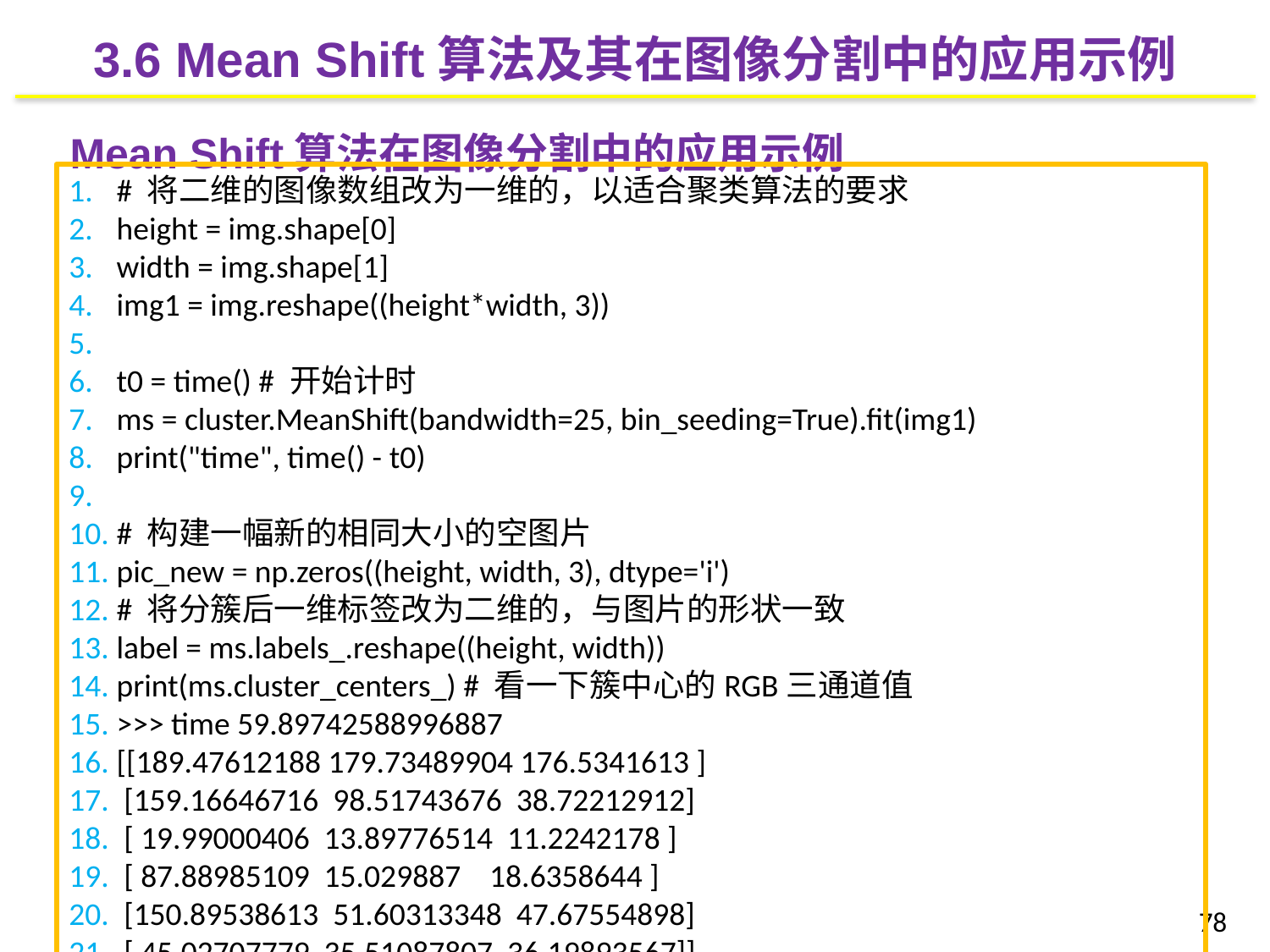

3.6 Mean Shift算法及其在图像分割中的应用示例
Mean Shift算法在图像分割中的应用示例
# 将二维的图像数组改为一维的，以适合聚类算法的要求
height = img.shape[0]
width = img.shape[1]
img1 = img.reshape((height*width, 3))

t0 = time() # 开始计时
ms = cluster.MeanShift(bandwidth=25, bin_seeding=True).fit(img1)
print("time", time() - t0)

# 构建一幅新的相同大小的空图片
pic_new = np.zeros((height, width, 3), dtype='i')
# 将分簇后一维标签改为二维的，与图片的形状一致
label = ms.labels_.reshape((height, width))
print(ms.cluster_centers_) # 看一下簇中心的RGB三通道值
>>> time 59.89742588996887
[[189.47612188 179.73489904 176.5341613 ]
 [159.16646716  98.51743676  38.72212912]
 [ 19.99000406  13.89776514  11.2242178 ]
 [ 87.88985109  15.029887    18.6358644 ]
 [150.89538613  51.60313348  47.67554898]
 [ 45.02707779  35.51087807  36.19893567]]
78